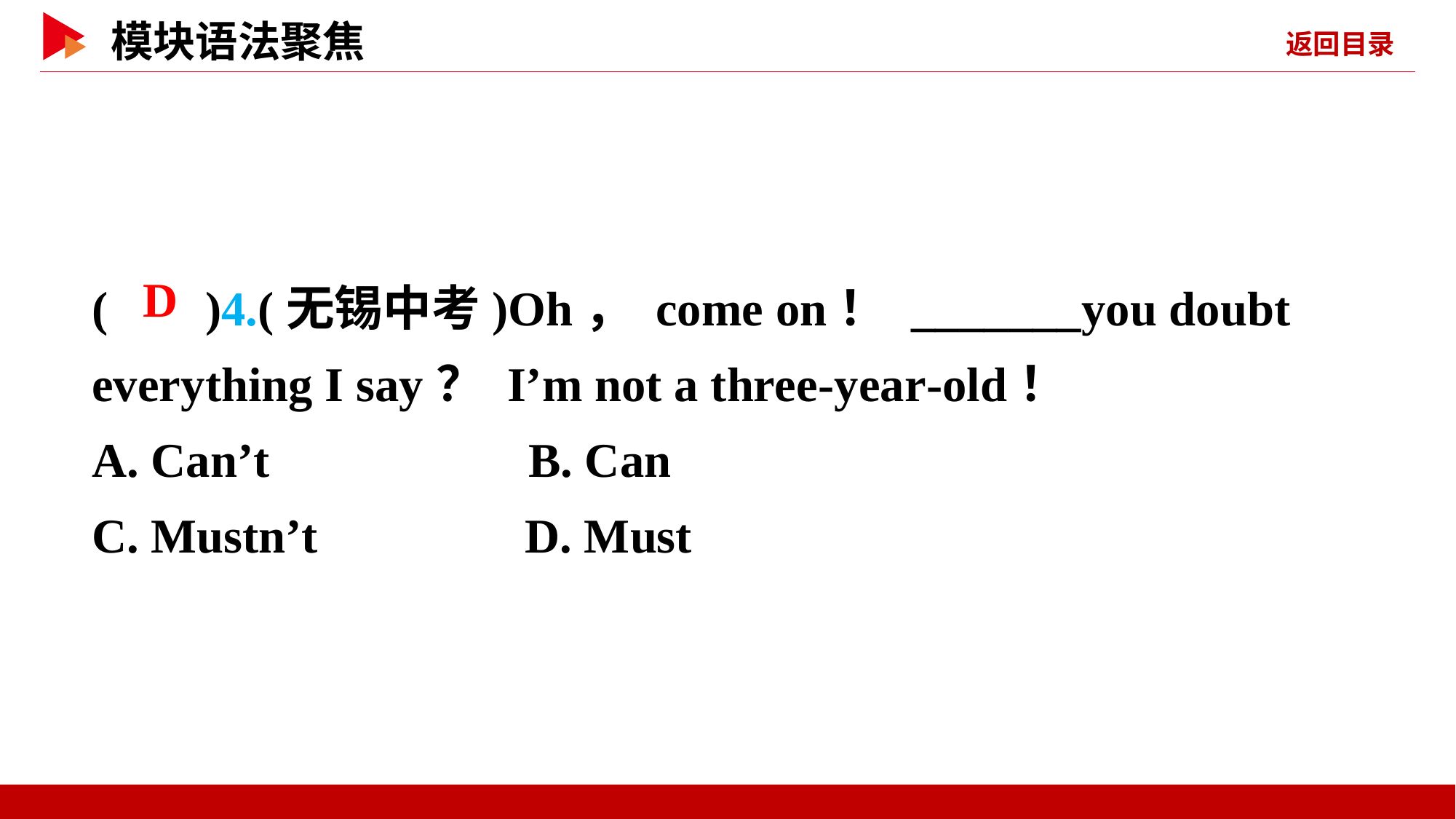

(        )4.(无锡中考)Oh， come on！ _______you doubt everything I say？ I’m not a three-year-old！
A. Can’t                	B. Can
C. Mustn’t                 D. Must
   D